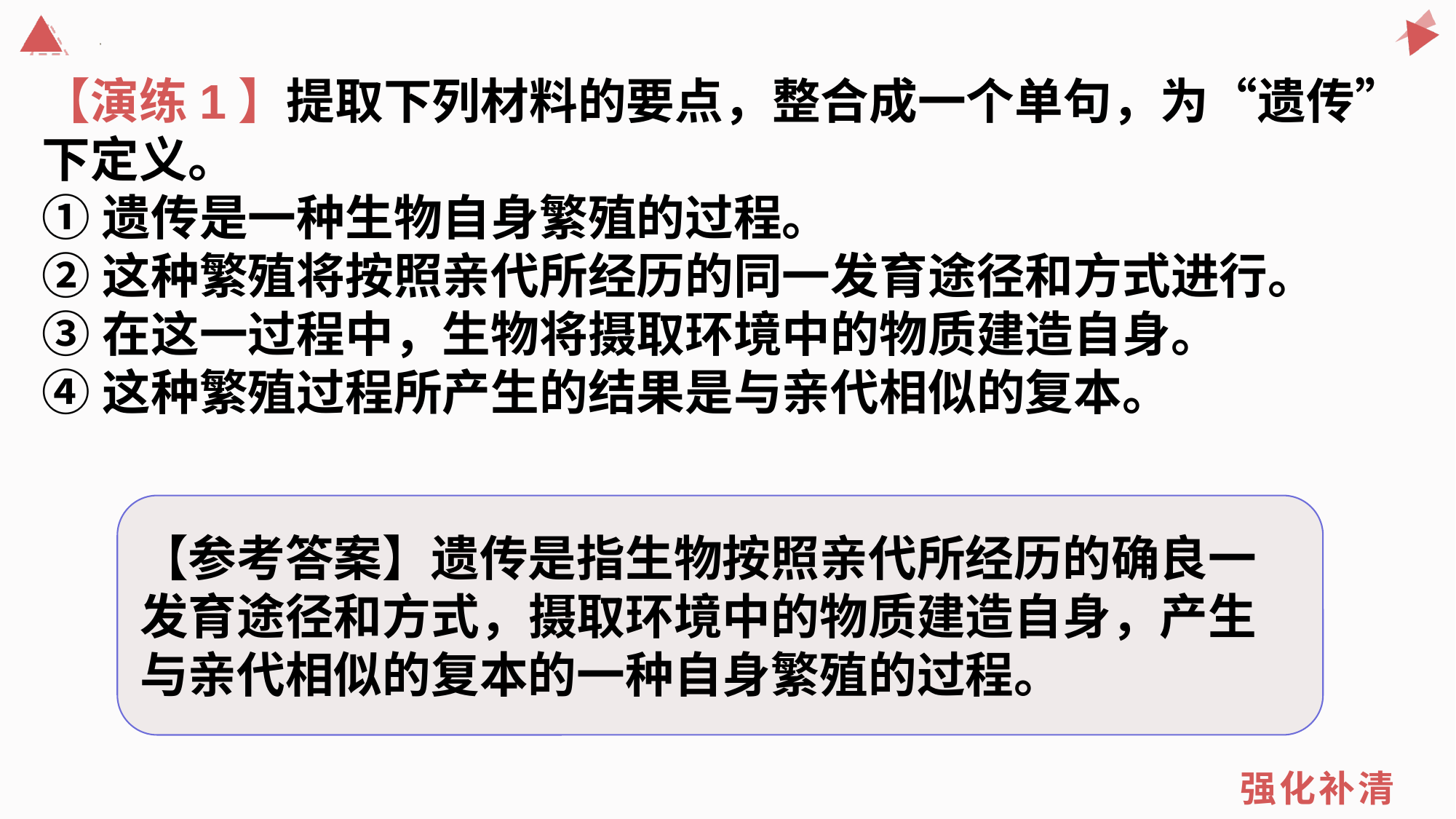

【演练1】提取下列材料的要点，整合成一个单句，为“遗传”下定义。
①遗传是一种生物自身繁殖的过程。
②这种繁殖将按照亲代所经历的同一发育途径和方式进行。
③在这一过程中，生物将摄取环境中的物质建造自身。
④这种繁殖过程所产生的结果是与亲代相似的复本。

【参考答案】遗传是指生物按照亲代所经历的确良一发育途径和方式，摄取环境中的物质建造自身，产生与亲代相似的复本的一种自身繁殖的过程。
强化补清